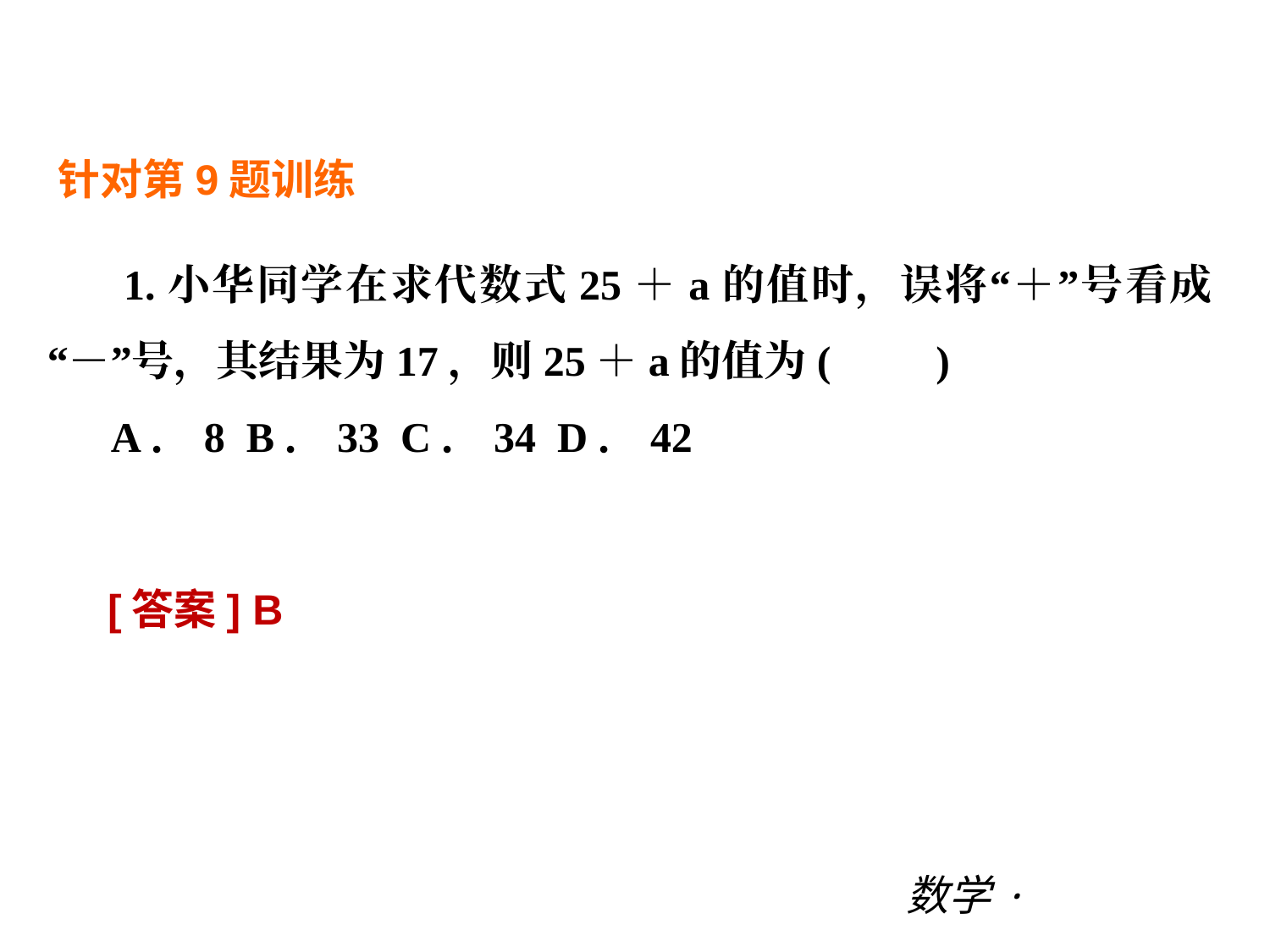

第三章 |过关测试
针对第9题训练
 1.小华同学在求代数式25＋a的值时，误将“＋”号看成“－”号，其结果为17，则25＋a的值为(　　)
A．8  B．33  C．34  D．42
[答案] B
数学·新课标（BS）